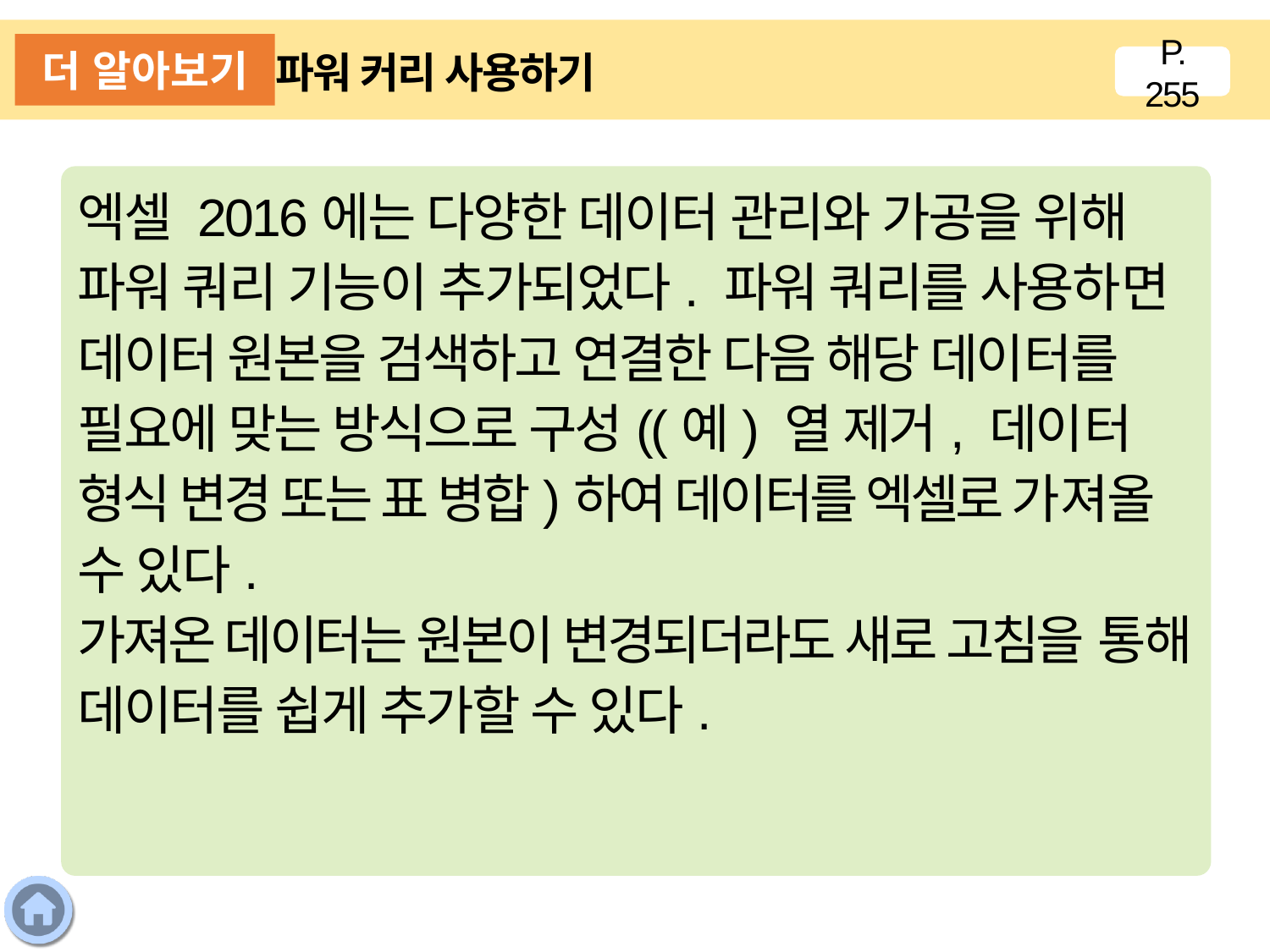

더 알아보기
파워 커리 사용하기
P. 255
엑셀 2016에는 다양한 데이터 관리와 가공을 위해 파워 쿼리 기능이 추가되었다. 파워 쿼리를 사용하면 데이터 원본을 검색하고 연결한 다음 해당 데이터를 필요에 맞는 방식으로 구성((예) 열 제거, 데이터 형식 변경 또는 표 병합)하여 데이터를 엑셀로 가져올 수 있다.
가져온 데이터는 원본이 변경되더라도 새로 고침을 통해 데이터를 쉽게 추가할 수 있다.